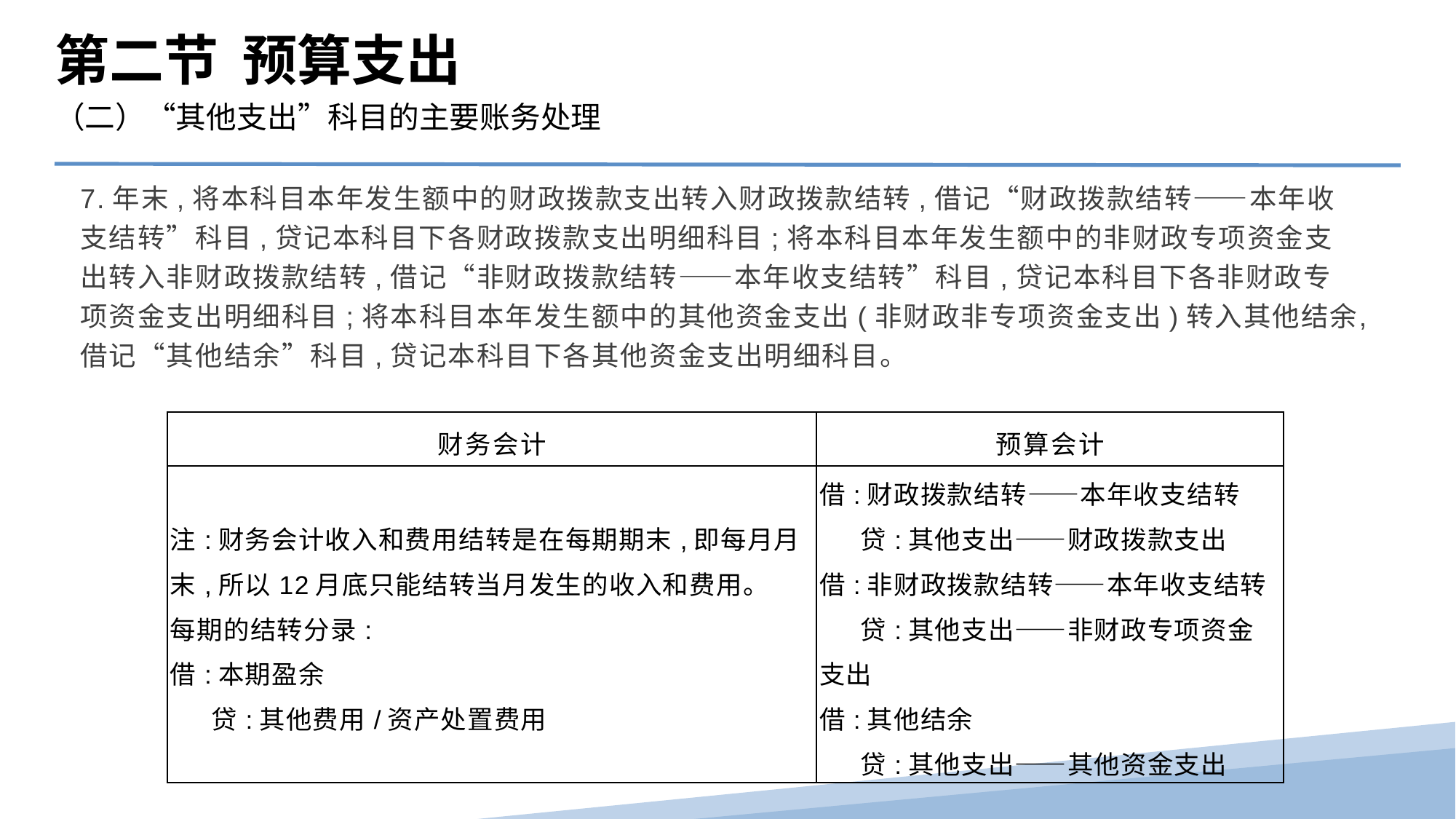

第二节  预算支出
（二）“其他支出”科目的主要账务处理
7.年末,将本科目本年发生额中的财政拨款支出转入财政拨款结转,借记“财政拨款结转——本年收支结转”科目,贷记本科目下各财政拨款支出明细科目;将本科目本年发生额中的非财政专项资金支出转入非财政拨款结转,借记“非财政拨款结转——本年收支结转”科目,贷记本科目下各非财政专项资金支出明细科目;将本科目本年发生额中的其他资金支出(非财政非专项资金支出)转入其他结余,借记“其他结余”科目,贷记本科目下各其他资金支出明细科目。
| 财务会计 | 预算会计 |
| --- | --- |
| 注:财务会计收入和费用结转是在每期期末,即每月月末,所以12月底只能结转当月发生的收入和费用。 每期的结转分录: 借:本期盈余 贷:其他费用/资产处置费用 | 借:财政拨款结转——本年收支结转 贷:其他支出——财政拨款支出 借:非财政拨款结转——本年收支结转 贷:其他支出——非财政专项资金支出 借:其他结余 贷:其他支出——其他资金支出 |